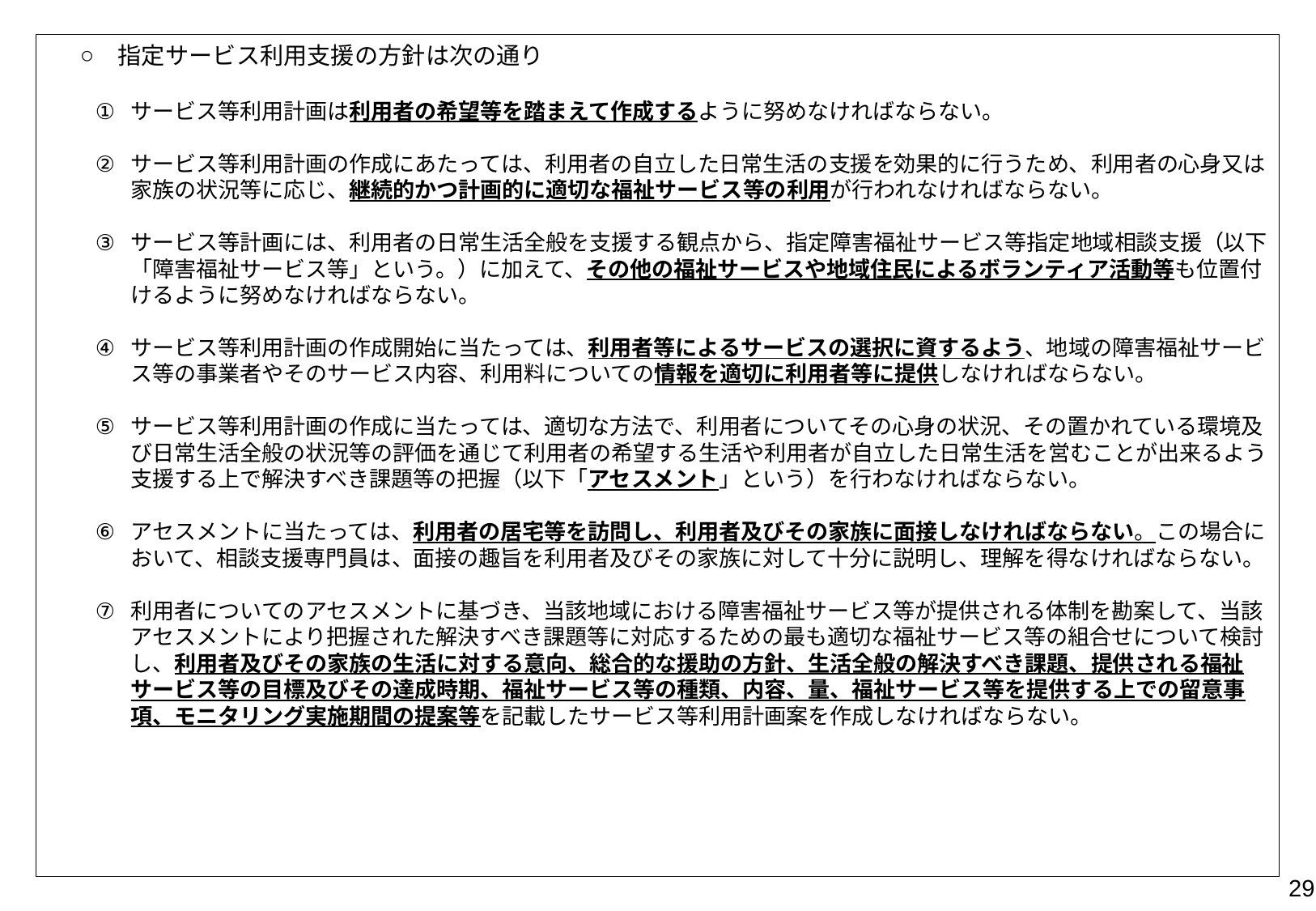

指定サービス利用支援の方針は次の通り

サービス等利用計画は利用者の希望等を踏まえて作成するように努めなければならない。

サービス等利用計画の作成にあたっては、利用者の自立した日常生活の支援を効果的に行うため、利用者の心身又は家族の状況等に応じ、継続的かつ計画的に適切な福祉サービス等の利用が行われなければならない。

サービス等計画には、利用者の日常生活全般を支援する観点から、指定障害福祉サービス等指定地域相談支援（以下「障害福祉サービス等」という。）に加えて、その他の福祉サービスや地域住民によるボランティア活動等も位置付けるように努めなければならない。

サービス等利用計画の作成開始に当たっては、利用者等によるサービスの選択に資するよう、地域の障害福祉サービス等の事業者やそのサービス内容、利用料についての情報を適切に利用者等に提供しなければならない。

サービス等利用計画の作成に当たっては、適切な方法で、利用者についてその心身の状況、その置かれている環境及び日常生活全般の状況等の評価を通じて利用者の希望する生活や利用者が自立した日常生活を営むことが出来るよう支援する上で解決すべき課題等の把握（以下「アセスメント」という）を行わなければならない。

アセスメントに当たっては、利用者の居宅等を訪問し、利用者及びその家族に面接しなければならない。この場合において、相談支援専門員は、面接の趣旨を利用者及びその家族に対して十分に説明し、理解を得なければならない。

利用者についてのアセスメントに基づき、当該地域における障害福祉サービス等が提供される体制を勘案して、当該アセスメントにより把握された解決すべき課題等に対応するための最も適切な福祉サービス等の組合せについて検討し、利用者及びその家族の生活に対する意向、総合的な援助の方針、生活全般の解決すべき課題、提供される福祉サービス等の目標及びその達成時期、福祉サービス等の種類、内容、量、福祉サービス等を提供する上での留意事項、モニタリング実施期間の提案等を記載したサービス等利用計画案を作成しなければならない。

29